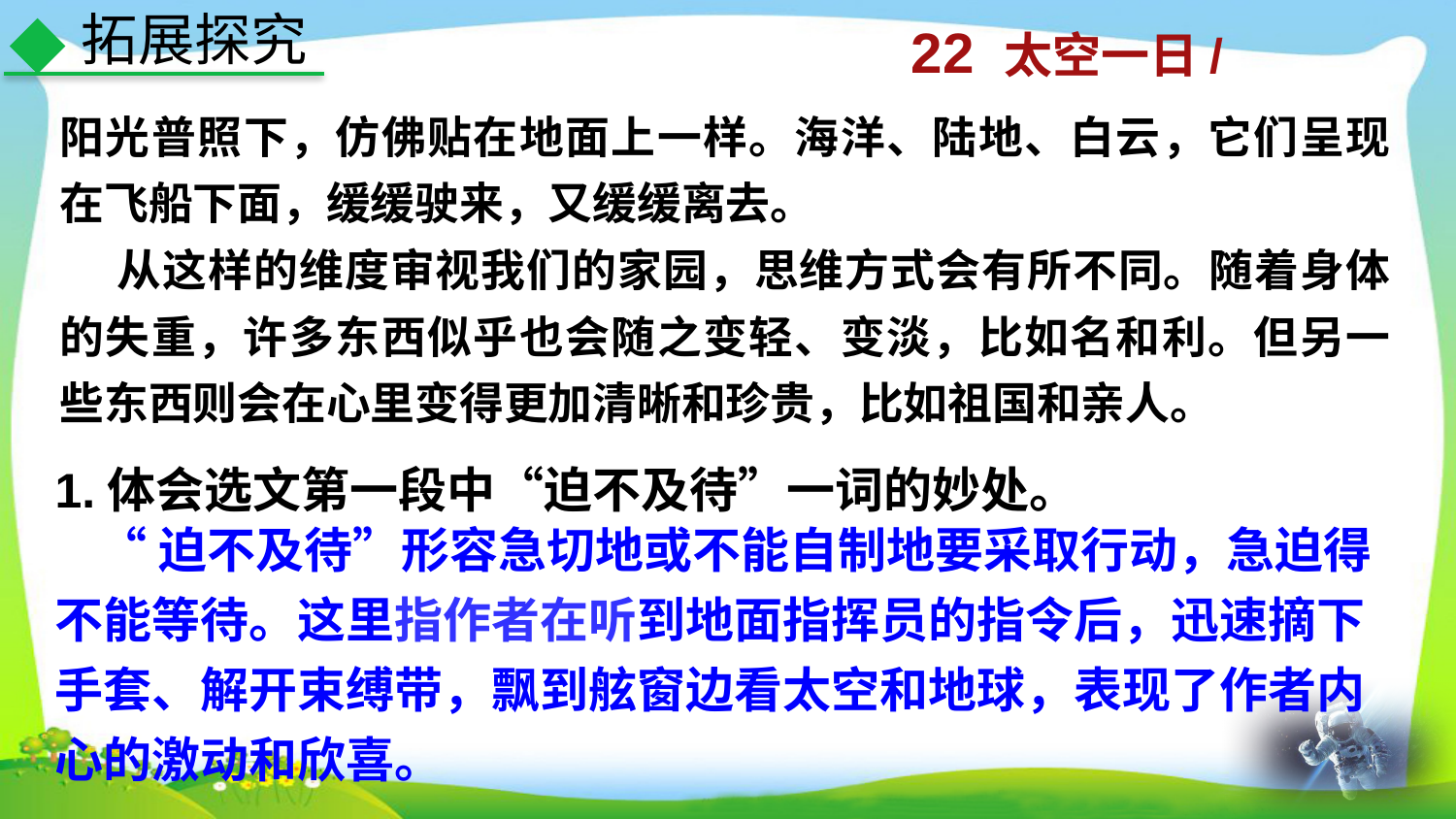

拓展探究

阳光普照下，仿佛贴在地面上一样。海洋、陆地、白云，它们呈现在飞船下面，缓缓驶来，又缓缓离去。
    从这样的维度审视我们的家园，思维方式会有所不同。随着身体的失重，许多东西似乎也会随之变轻、变淡，比如名和利。但另一些东西则会在心里变得更加清晰和珍贵，比如祖国和亲人。
1.体会选文第一段中“迫不及待”一词的妙处。
    “迫不及待”形容急切地或不能自制地要采取行动，急迫得不能等待。这里指作者在听到地面指挥员的指令后，迅速摘下手套、解开束缚带，飘到舷窗边看太空和地球，表现了作者内心的激动和欣喜。